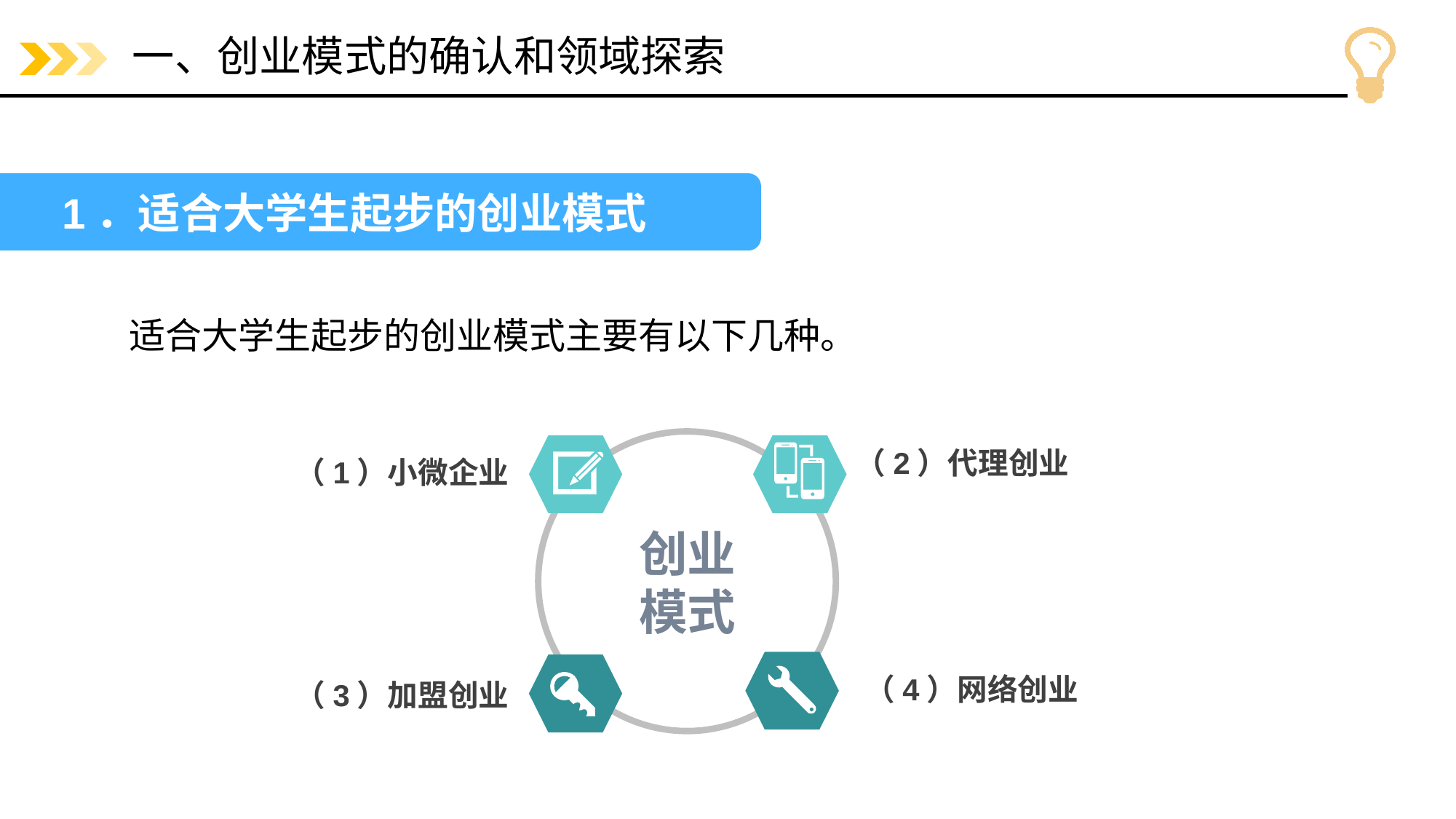

12
# 一、创业模式的确认和领域探索
1．适合大学生起步的创业模式
适合大学生起步的创业模式主要有以下几种。

创业模式

（2）代理创业
（1）小微企业
（4）网络创业
（3）加盟创业